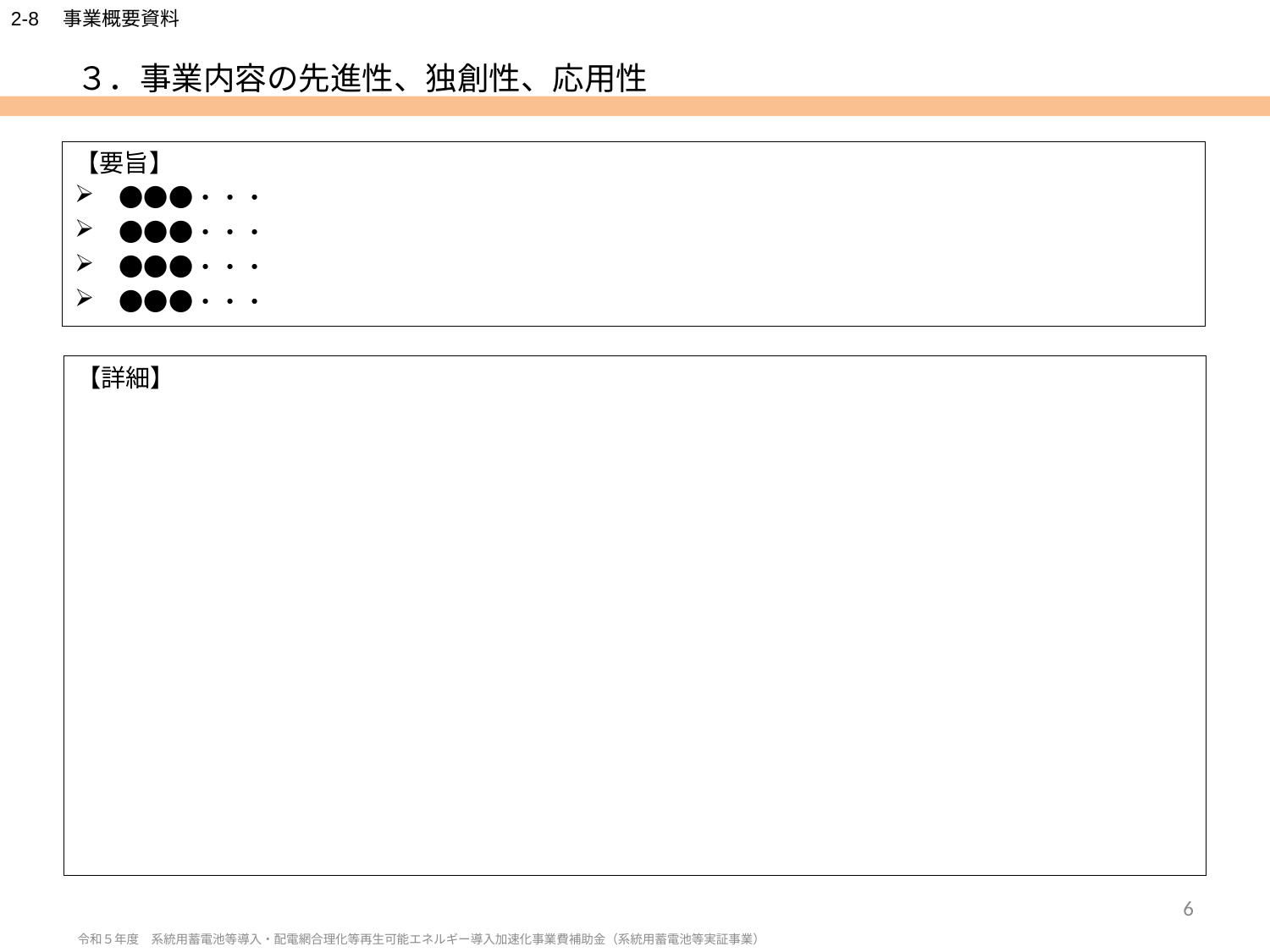

# ３．事業内容の先進性、独創性、応用性
【要旨】
　●●●・・・
　●●●・・・
　●●●・・・
　●●●・・・
【詳細】
6